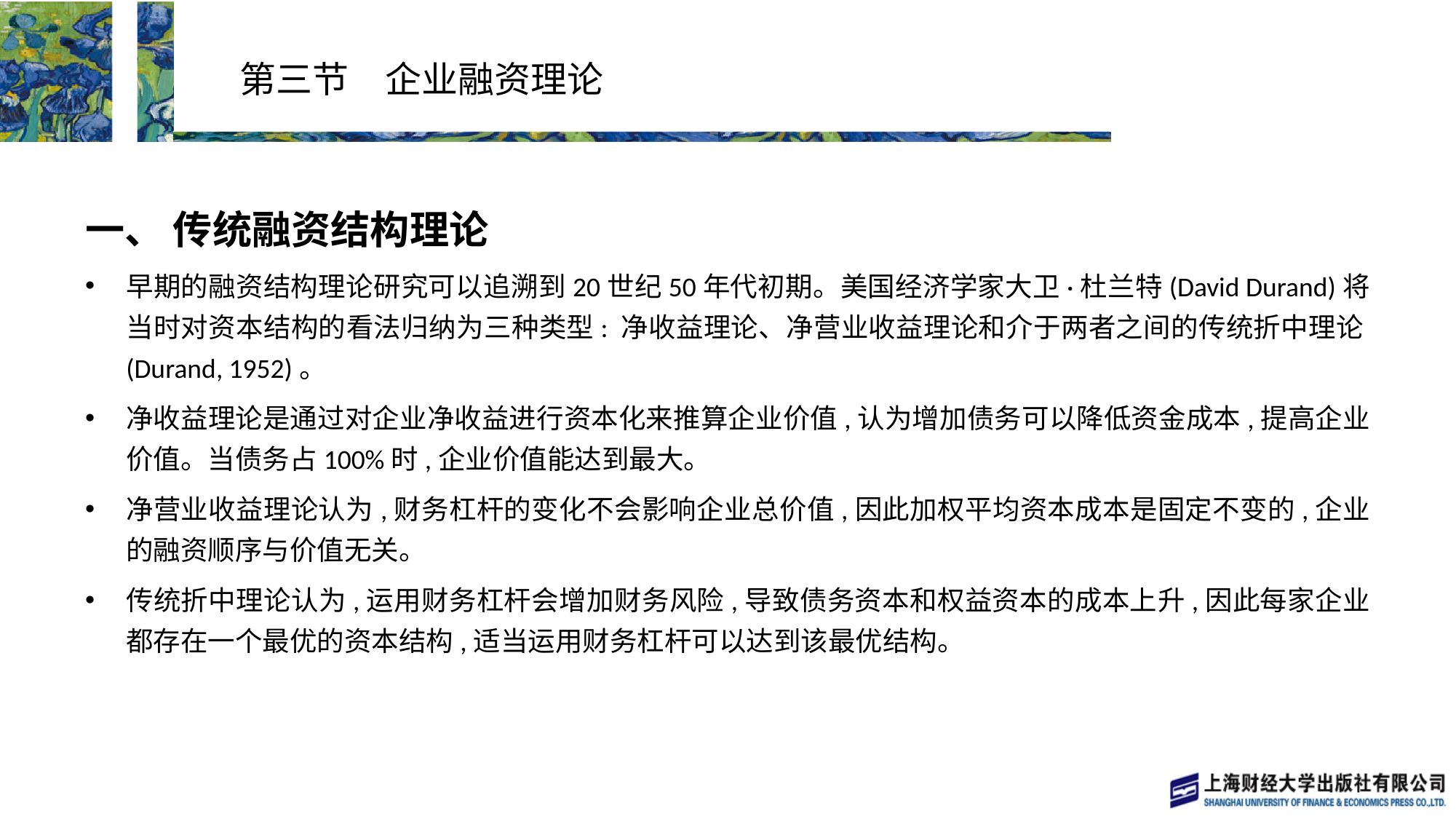

# 第三节　企业融资理论
一、 传统融资结构理论
早期的融资结构理论研究可以追溯到20世纪50年代初期。美国经济学家大卫·杜兰特(David Durand)将当时对资本结构的看法归纳为三种类型: 净收益理论、净营业收益理论和介于两者之间的传统折中理论(Durand, 1952)。
净收益理论是通过对企业净收益进行资本化来推算企业价值,认为增加债务可以降低资金成本,提高企业价值。当债务占100%时,企业价值能达到最大。
净营业收益理论认为,财务杠杆的变化不会影响企业总价值,因此加权平均资本成本是固定不变的,企业的融资顺序与价值无关。
传统折中理论认为,运用财务杠杆会增加财务风险,导致债务资本和权益资本的成本上升,因此每家企业都存在一个最优的资本结构,适当运用财务杠杆可以达到该最优结构。